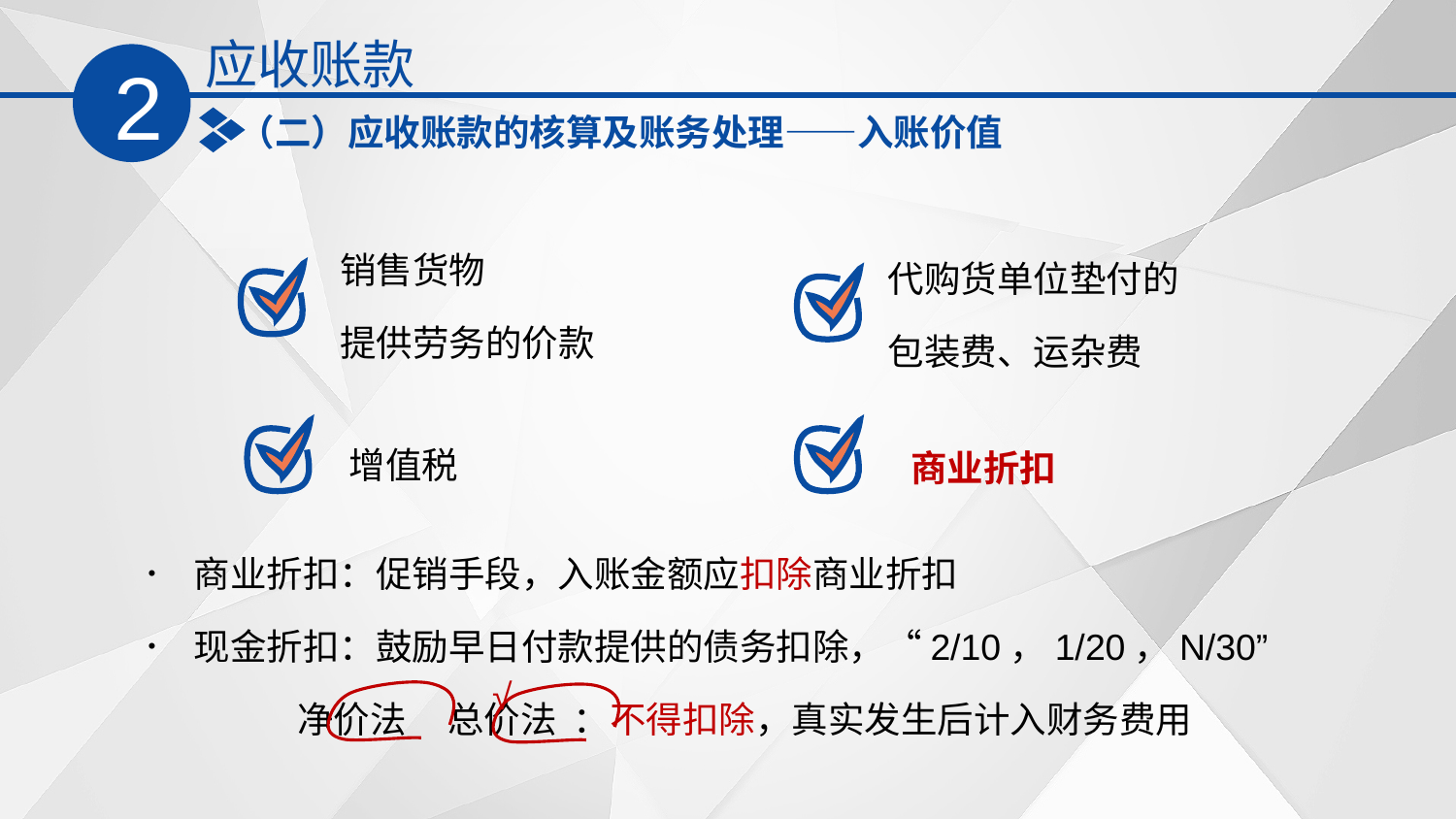

应收账款
2

（二）应收账款的核算及账务处理——入账价值

销售货物
提供劳务的价款
代购货单位垫付的
包装费、运杂费

增值税
商业折扣

商业折扣：促销手段，入账金额应扣除商业折扣
现金折扣：鼓励早日付款提供的债务扣除，“2/10，1/20，N/30”
                 净价法     总价法  ：不得扣除，真实发生后计入财务费用
√